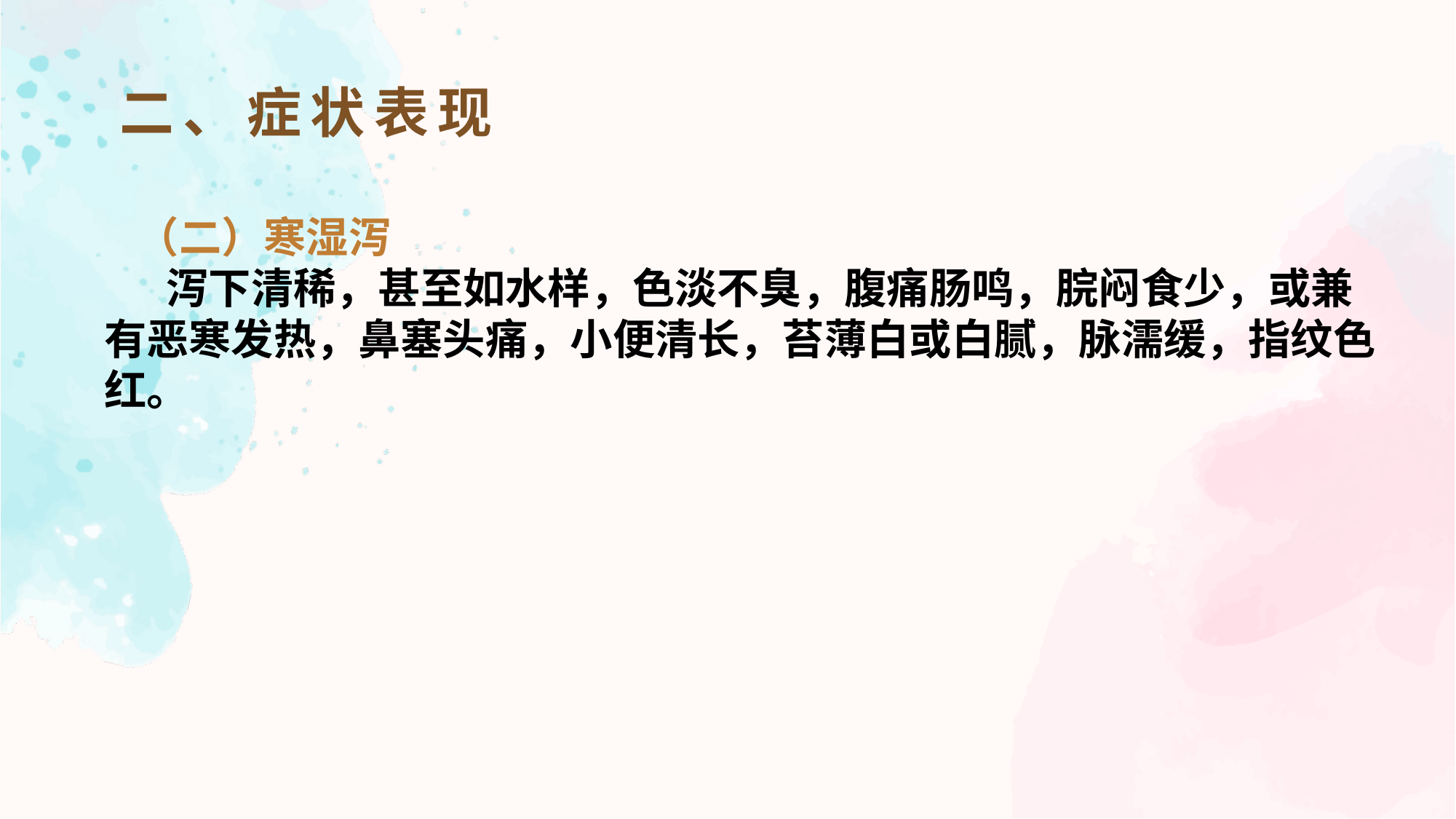

二、症状表现
（二）寒湿泻
  泻下清稀，甚至如水样，色淡不臭，腹痛肠鸣，脘闷食少，或兼有恶寒发热，鼻塞头痛，小便清长，苔薄白或白腻，脉濡缓，指纹色红。